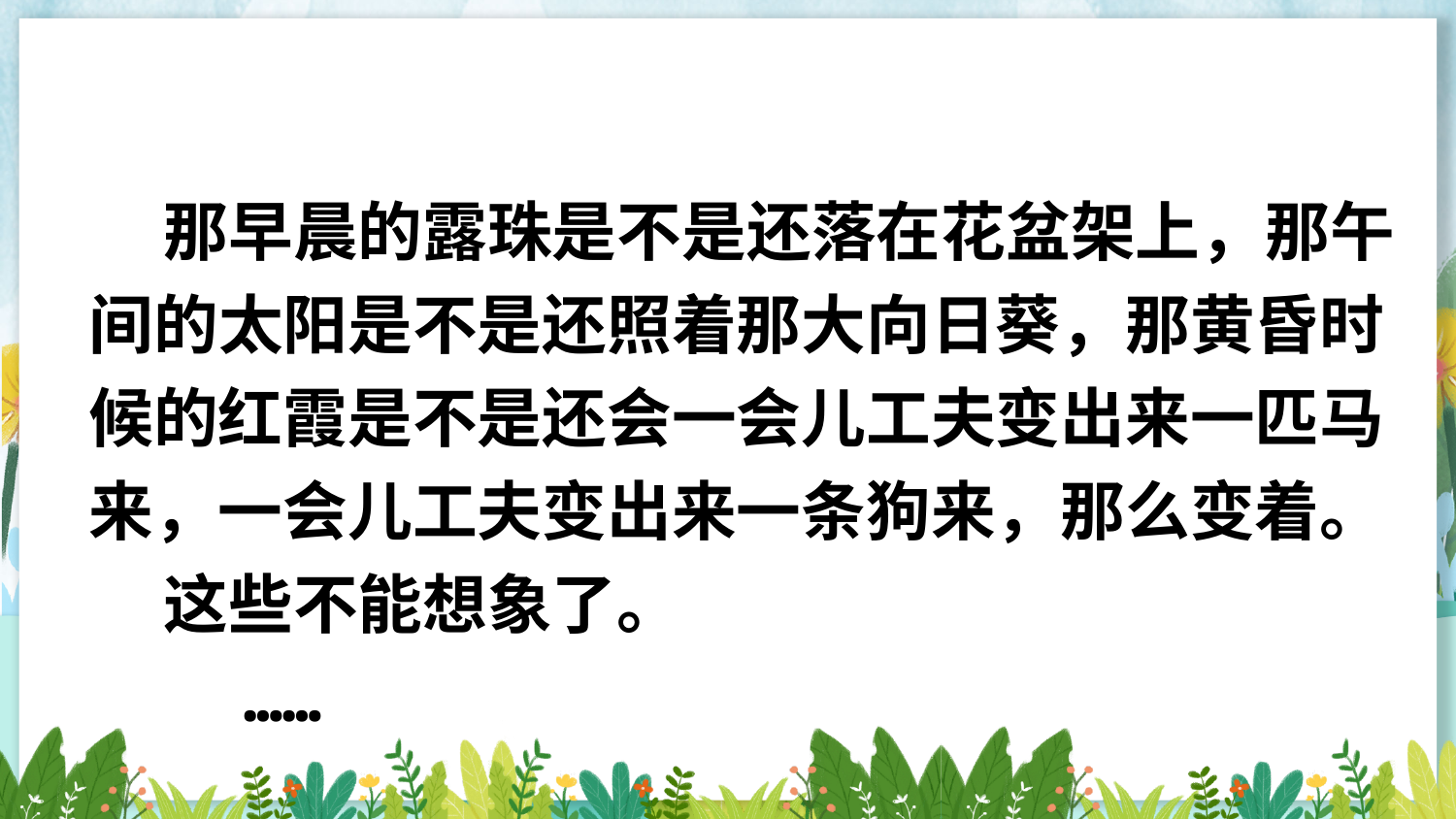

那早晨的露珠是不是还落在花盆架上，那午间的太阳是不是还照着那大向日葵，那黄昏时候的红霞是不是还会一会儿工夫变出来一匹马来，一会儿工夫变出来一条狗来，那么变着。
    这些不能想象了。
    ……